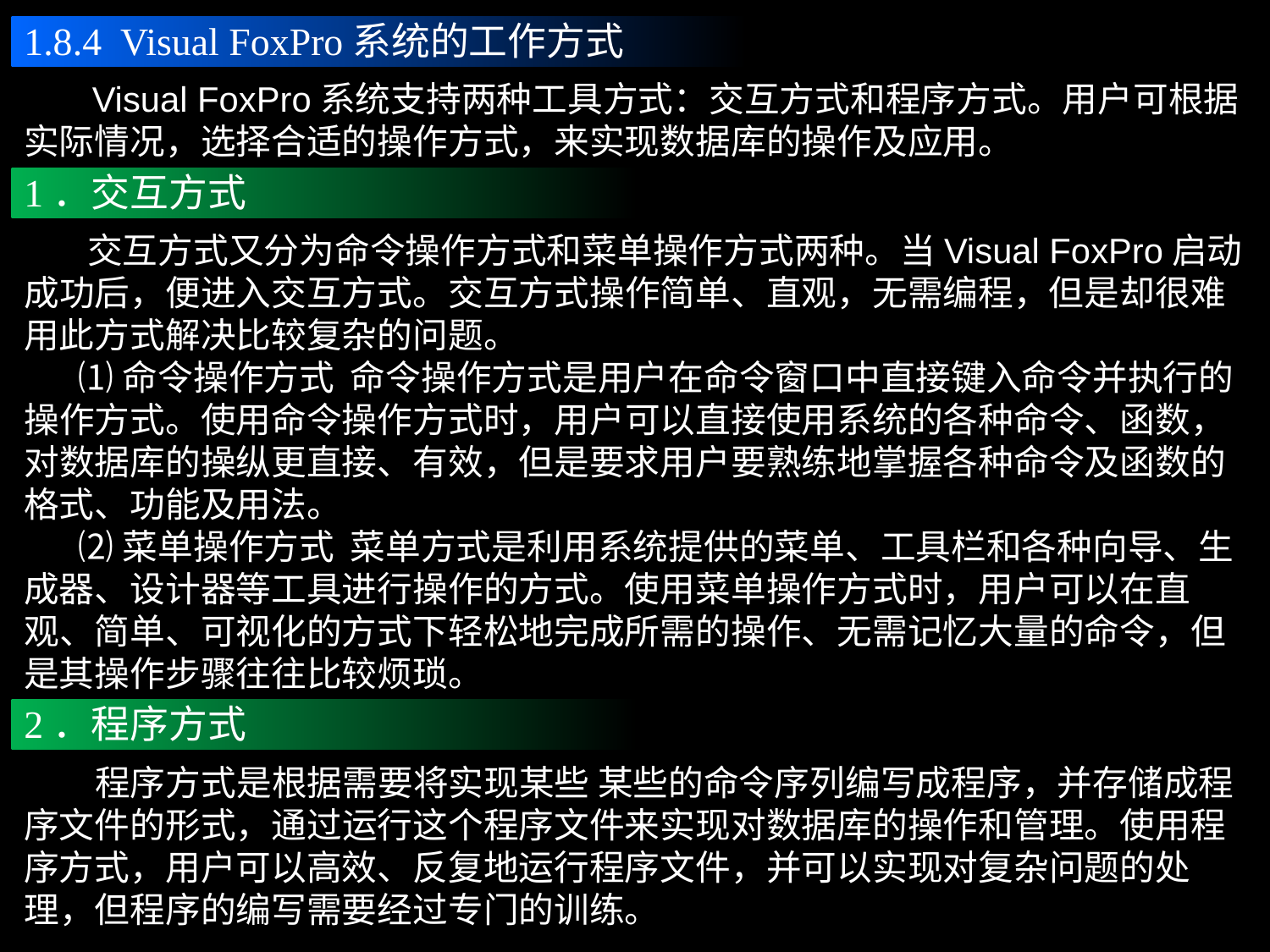

1.8.4  Visual FoxPro系统的工作方式
       Visual FoxPro系统支持两种工具方式：交互方式和程序方式。用户可根据实际情况，选择合适的操作方式，来实现数据库的操作及应用。
1．交互方式
       交互方式又分为命令操作方式和菜单操作方式两种。当Visual FoxPro启动成功后，便进入交互方式。交互方式操作简单、直观，无需编程，但是却很难用此方式解决比较复杂的问题。
       ⑴命令操作方式  命令操作方式是用户在命令窗口中直接键入命令并执行的操作方式。使用命令操作方式时，用户可以直接使用系统的各种命令、函数，对数据库的操纵更直接、有效，但是要求用户要熟练地掌握各种命令及函数的格式、功能及用法。
       ⑵菜单操作方式  菜单方式是利用系统提供的菜单、工具栏和各种向导、生成器、设计器等工具进行操作的方式。使用菜单操作方式时，用户可以在直观、简单、可视化的方式下轻松地完成所需的操作、无需记忆大量的命令，但是其操作步骤往往比较烦琐。

2．程序方式
        程序方式是根据需要将实现某些 某些的命令序列编写成程序，并存储成程序文件的形式，通过运行这个程序文件来实现对数据库的操作和管理。使用程序方式，用户可以高效、反复地运行程序文件，并可以实现对复杂问题的处理，但程序的编写需要经过专门的训练。